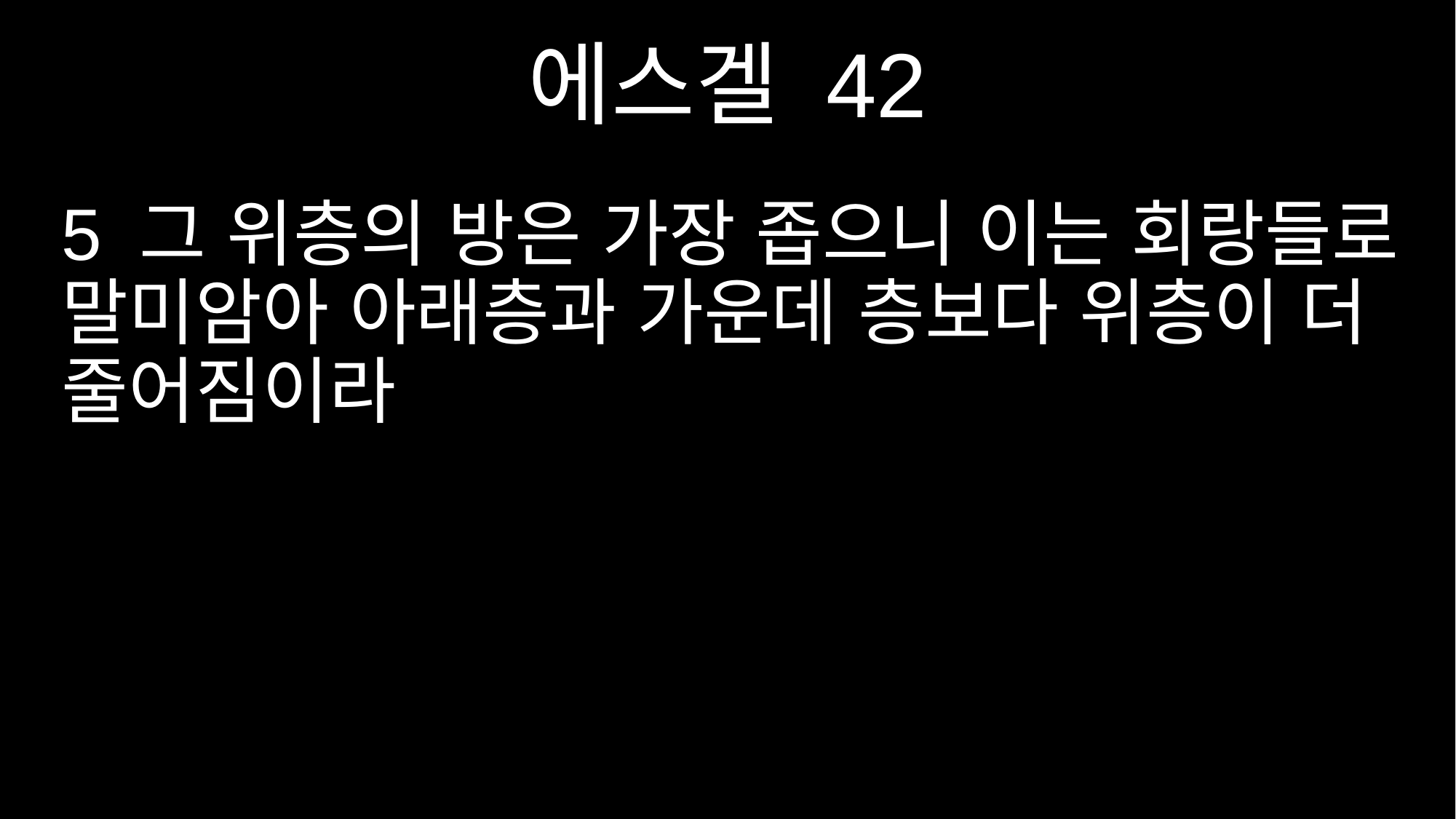

에스겔 42
5 그 위층의 방은 가장 좁으니 이는 회랑들로 말미암아 아래층과 가운데 층보다 위층이 더 줄어짐이라